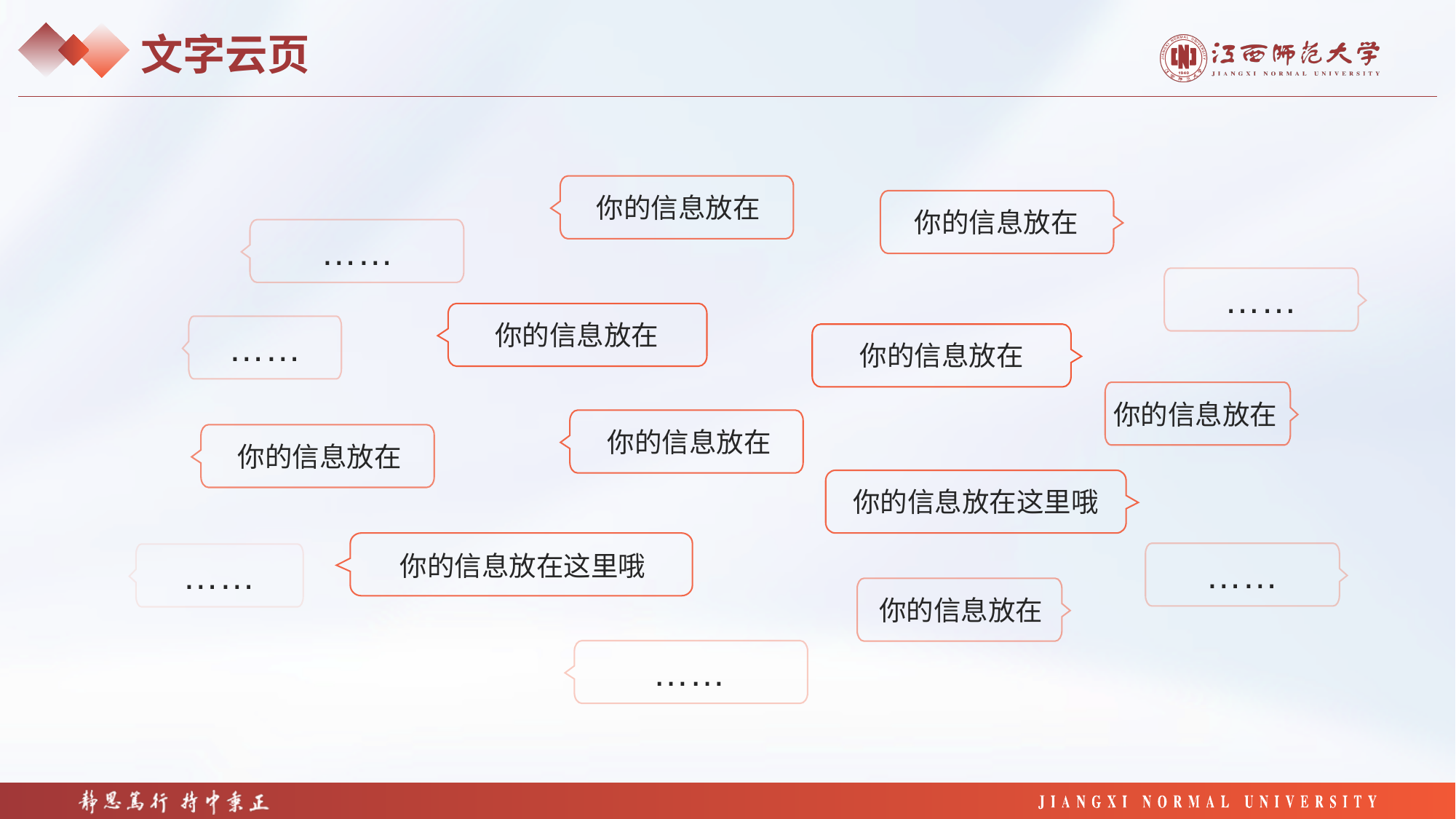

文字云页

你的信息放在

你的信息放在

……

……

你的信息放在

……

你的信息放在

你的信息放在

你的信息放在

你的信息放在

你的信息放在这里哦

你的信息放在这里哦

……
……

你的信息放在

……